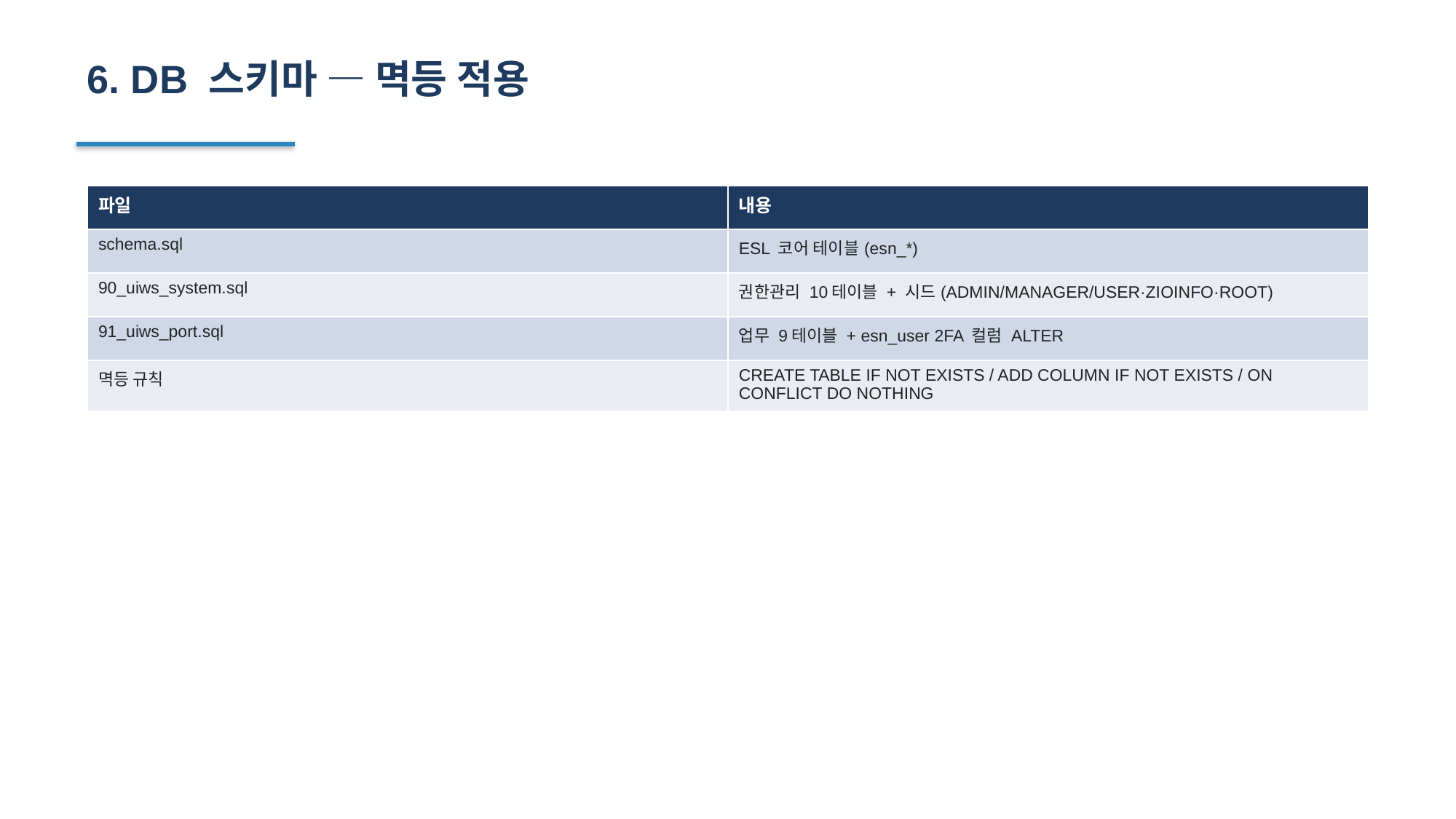

6. DB 스키마 — 멱등 적용

| 파일 | 내용 |
| --- | --- |
| schema.sql | ESL 코어 테이블(esn\_\*) |
| 90\_uiws\_system.sql | 권한관리 10테이블 + 시드(ADMIN/MANAGER/USER·ZIOINFO·ROOT) |
| 91\_uiws\_port.sql | 업무 9테이블 + esn\_user 2FA 컬럼 ALTER |
| 멱등 규칙 | CREATE TABLE IF NOT EXISTS / ADD COLUMN IF NOT EXISTS / ON CONFLICT DO NOTHING |